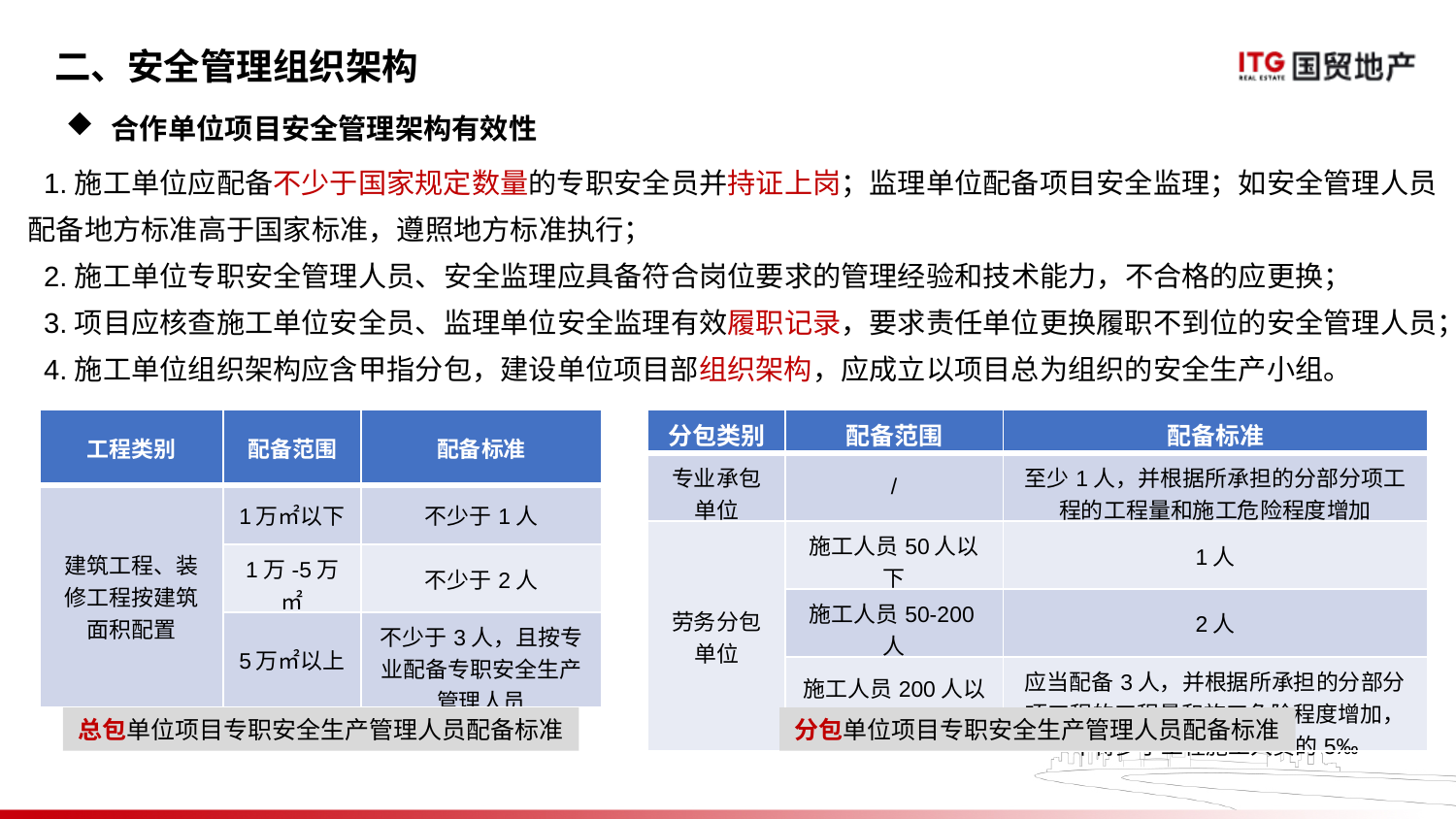

二、安全管理组织架构
合作单位项目安全管理架构有效性
  1.施工单位应配备不少于国家规定数量的专职安全员并持证上岗；监理单位配备项目安全监理；如安全管理人员配备地方标准高于国家标准，遵照地方标准执行；
  2.施工单位专职安全管理人员、安全监理应具备符合岗位要求的管理经验和技术能力，不合格的应更换；
  3.项目应核查施工单位安全员、监理单位安全监理有效履职记录，要求责任单位更换履职不到位的安全管理人员；
  4.施工单位组织架构应含甲指分包，建设单位项目部组织架构，应成立以项目总为组织的安全生产小组。
| 工程类别 | 配备范围 | 配备标准 |
| --- | --- | --- |
| 建筑工程、装修工程按建筑面积配置 | 1万㎡以下 | 不少于1人 |
|  | 1万-5万㎡ | 不少于2人 |
|  | 5万㎡以上 | 不少于3人，且按专业配备专职安全生产管理人员 |
| 分包类别 | 配备范围 | 配备标准 |
| --- | --- | --- |
| 专业承包单位 | / | 至少1人，并根据所承担的分部分项工程的工程量和施工危险程度增加 |
| 劳务分包单位 | 施工人员50人以下 | 1人 |
|  | 施工人员50-200人 | 2人 |
|  | 施工人员200人以上 | 应当配备3人，并根据所承担的分部分项工程的工程量和施工危险程度增加，不得少于工程施工人员的5‰ |
总包单位项目专职安全生产管理人员配备标准
分包单位项目专职安全生产管理人员配备标准